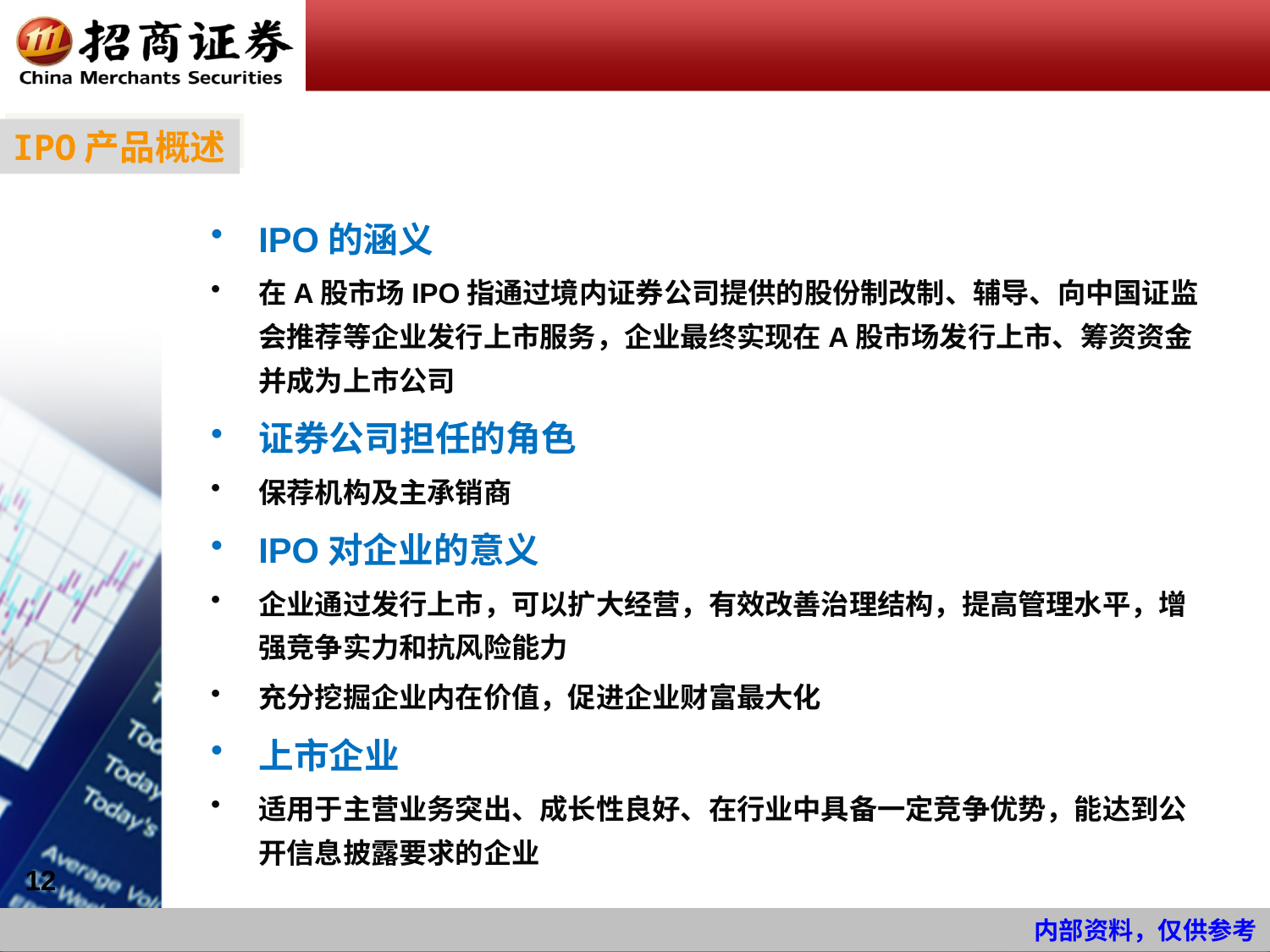

IPO产品概述
IPO的涵义
在A股市场IPO指通过境内证券公司提供的股份制改制、辅导、向中国证监会推荐等企业发行上市服务，企业最终实现在A股市场发行上市、筹资资金并成为上市公司
证券公司担任的角色
保荐机构及主承销商
IPO对企业的意义
企业通过发行上市，可以扩大经营，有效改善治理结构，提高管理水平，增强竞争实力和抗风险能力
充分挖掘企业内在价值，促进企业财富最大化
上市企业
适用于主营业务突出、成长性良好、在行业中具备一定竞争优势，能达到公开信息披露要求的企业
12